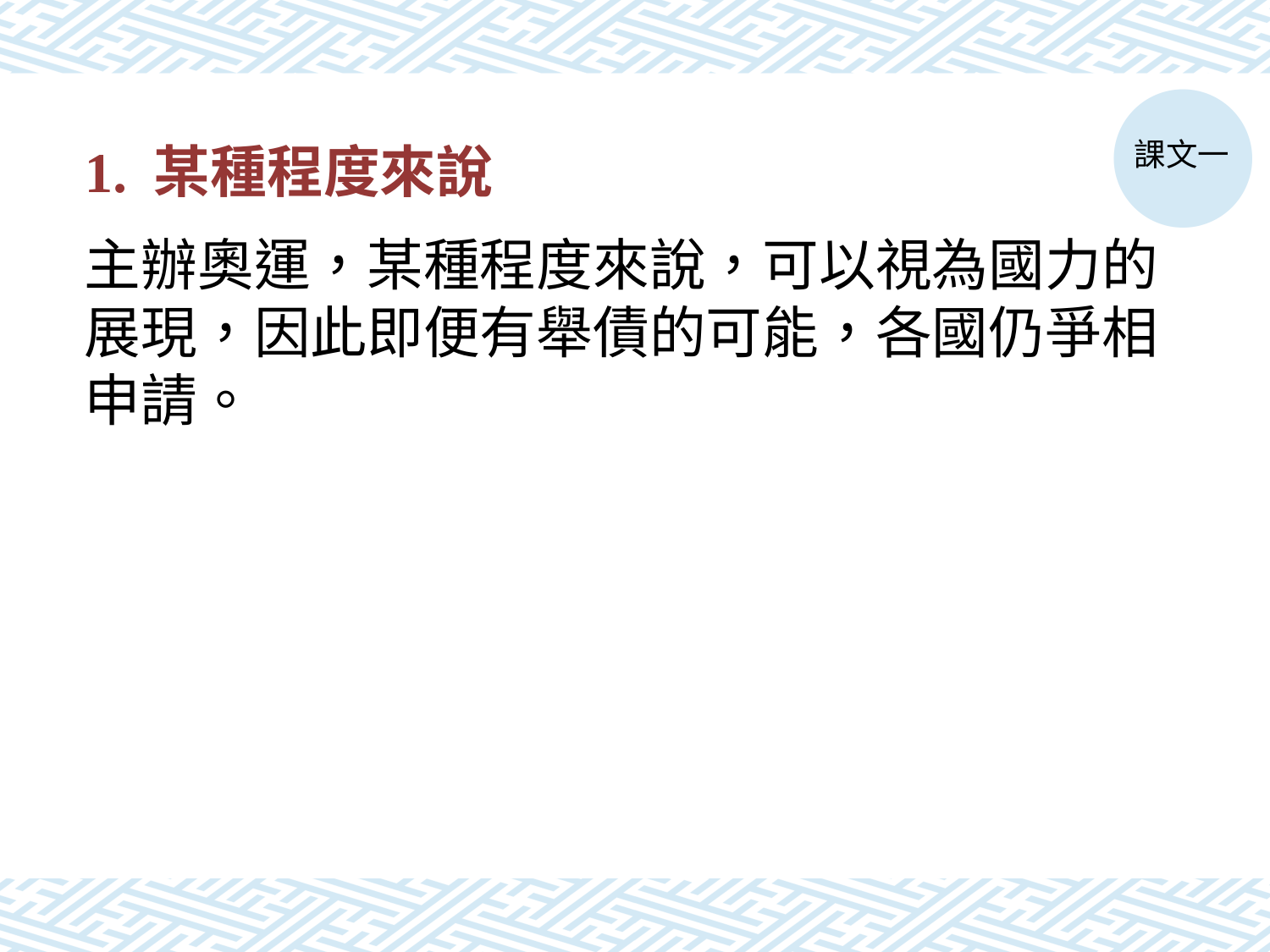

# 1. 某種程度來說
課文一
主辦奧運，某種程度來說，可以視為國力的展現，因此即便有舉債的可能，各國仍爭相申請。